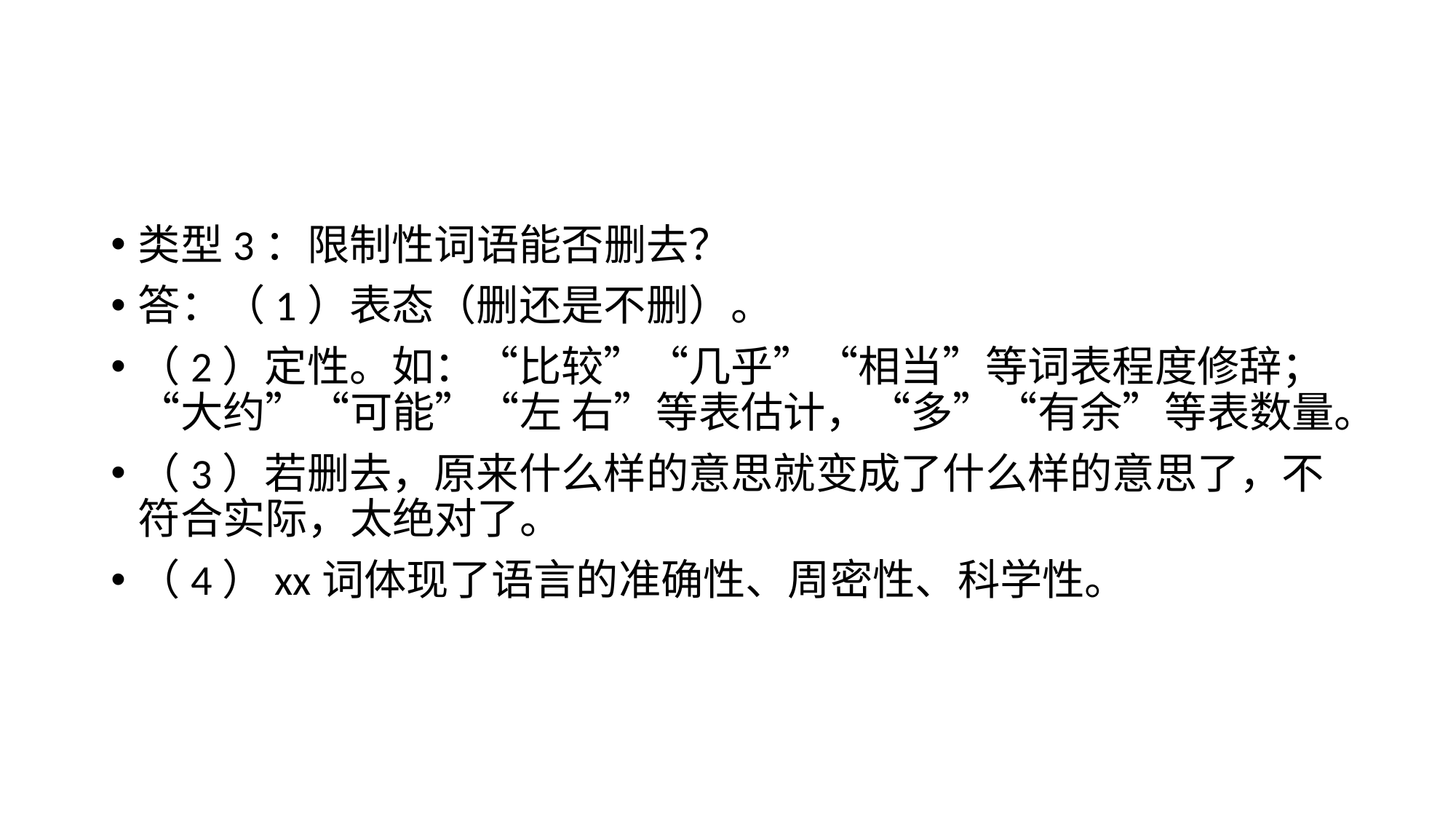

#
类型3：限制性词语能否删去？
答：（1）表态（删还是不删）。
（2）定性。如：“比较”“几乎”“相当”等词表程度修辞；“大约”“可能”“左 右”等表估计，“多”“有余”等表数量。
（3）若删去，原来什么样的意思就变成了什么样的意思了，不符合实际，太绝对了。
（4）xx词体现了语言的准确性、周密性、科学性。